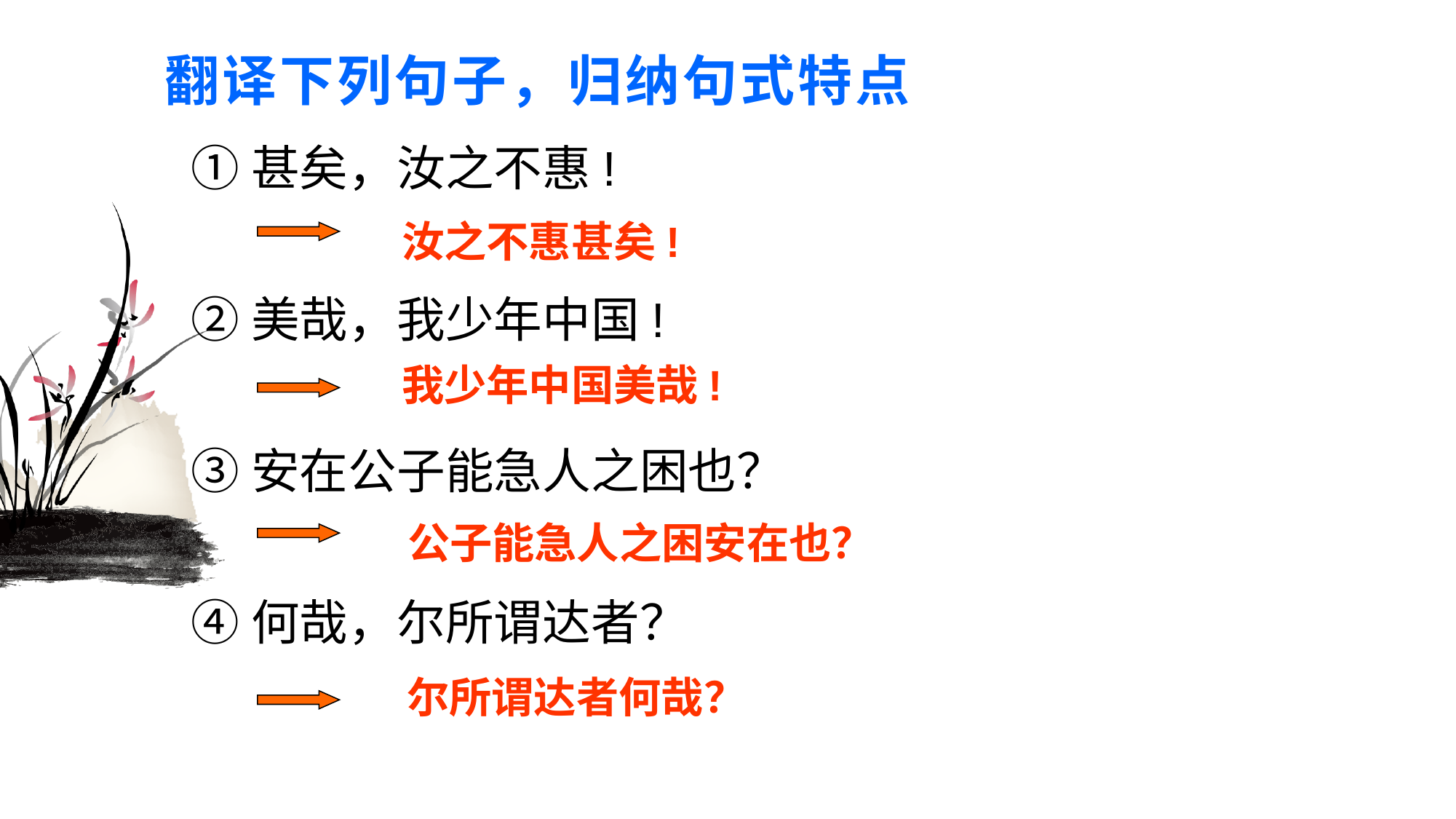

# 翻译下列句子，归纳句式特点
①甚矣，汝之不惠!

②美哉，我少年中国!

③安在公子能急人之困也？

④何哉，尔所谓达者？
汝之不惠甚矣!

我少年中国美哉!

公子能急人之困安在也？

尔所谓达者何哉？